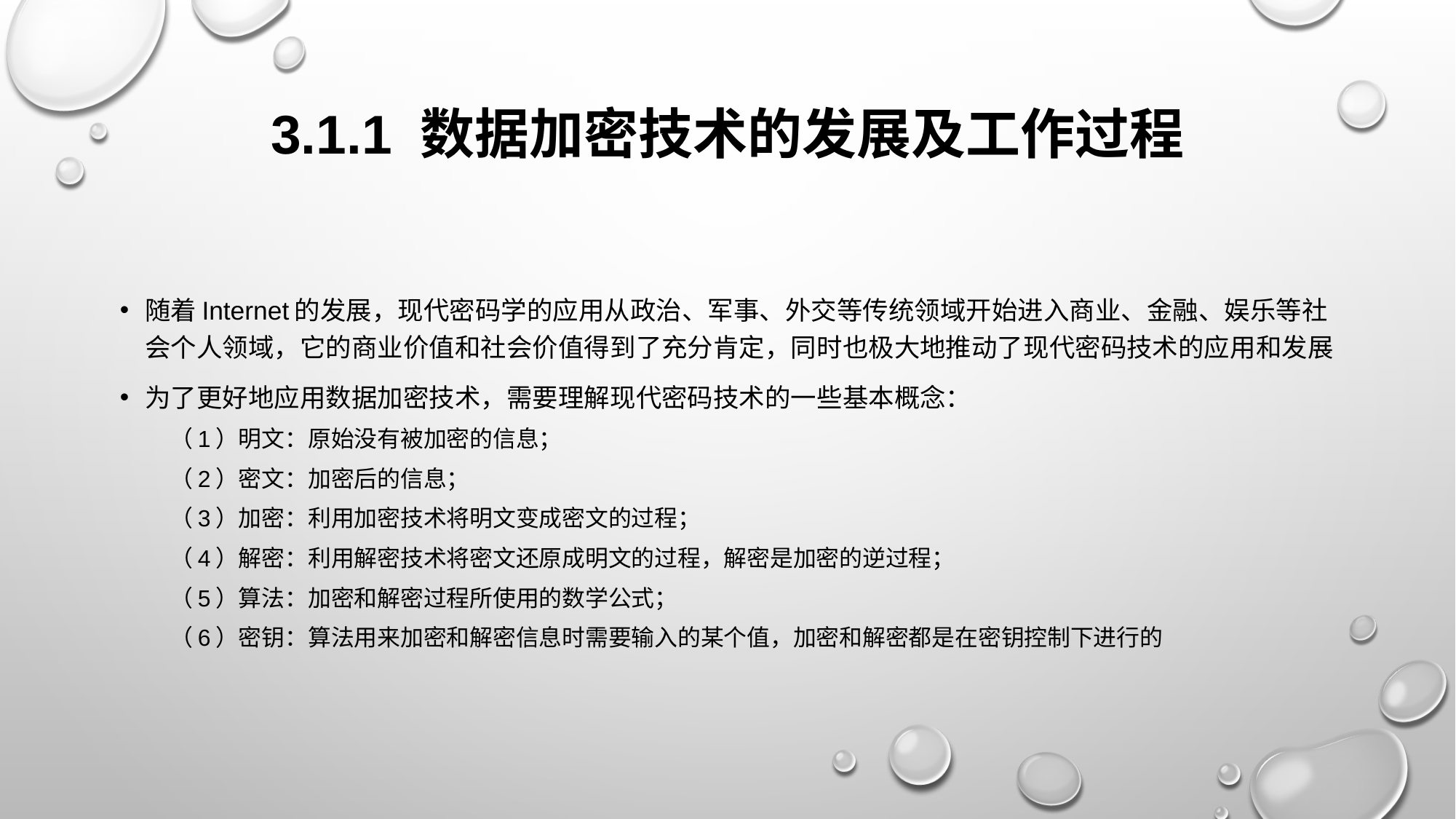

# 3.1.1 数据加密技术的发展及工作过程
随着Internet的发展，现代密码学的应用从政治、军事、外交等传统领域开始进入商业、金融、娱乐等社会个人领域，它的商业价值和社会价值得到了充分肯定，同时也极大地推动了现代密码技术的应用和发展
为了更好地应用数据加密技术，需要理解现代密码技术的一些基本概念：
（1）明文：原始没有被加密的信息；
（2）密文：加密后的信息；
（3）加密：利用加密技术将明文变成密文的过程；
（4）解密：利用解密技术将密文还原成明文的过程，解密是加密的逆过程；
（5）算法：加密和解密过程所使用的数学公式；
（6）密钥：算法用来加密和解密信息时需要输入的某个值，加密和解密都是在密钥控制下进行的